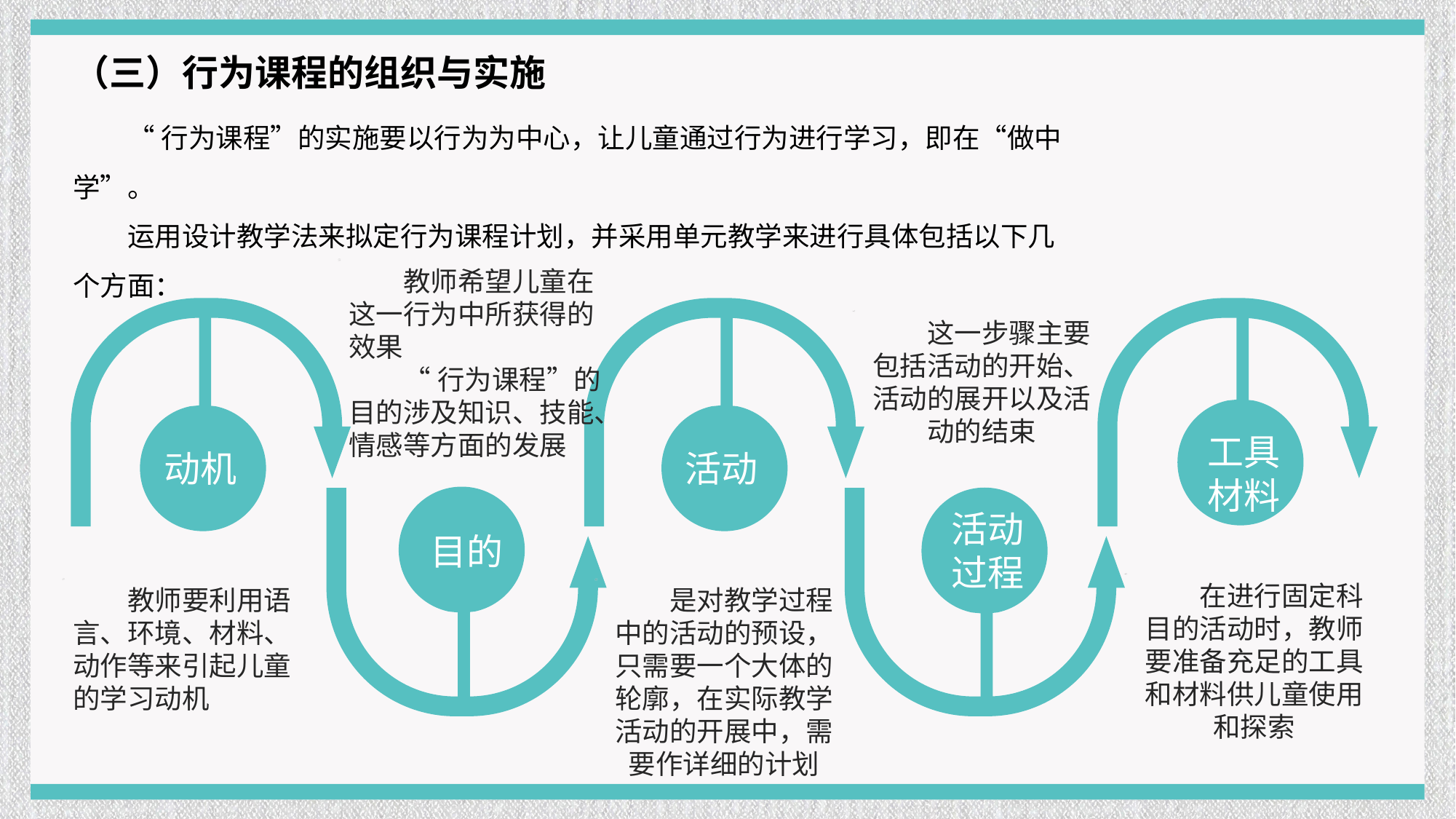

（三）行为课程的组织与实施
“行为课程”的实施要以行为为中心，让儿童通过行为进行学习，即在“做中学”。
运用设计教学法来拟定行为课程计划，并采用单元教学来进行具体包括以下几个方面：
教师希望儿童在这一行为中所获得的效果
“行为课程”的目的涉及知识、技能、情感等方面的发展

这一步骤主要包括活动的开始、活动的展开以及活动的结束

工具材料
动机
活动

活动过程
目的
在进行固定科目的活动时，教师要准备充足的工具和材料供儿童使用和探索
教师要利用语言、环境、材料、动作等来引起儿童的学习动机
是对教学过程中的活动的预设，只需要一个大体的轮廓，在实际教学活动的开展中，需要作详细的计划